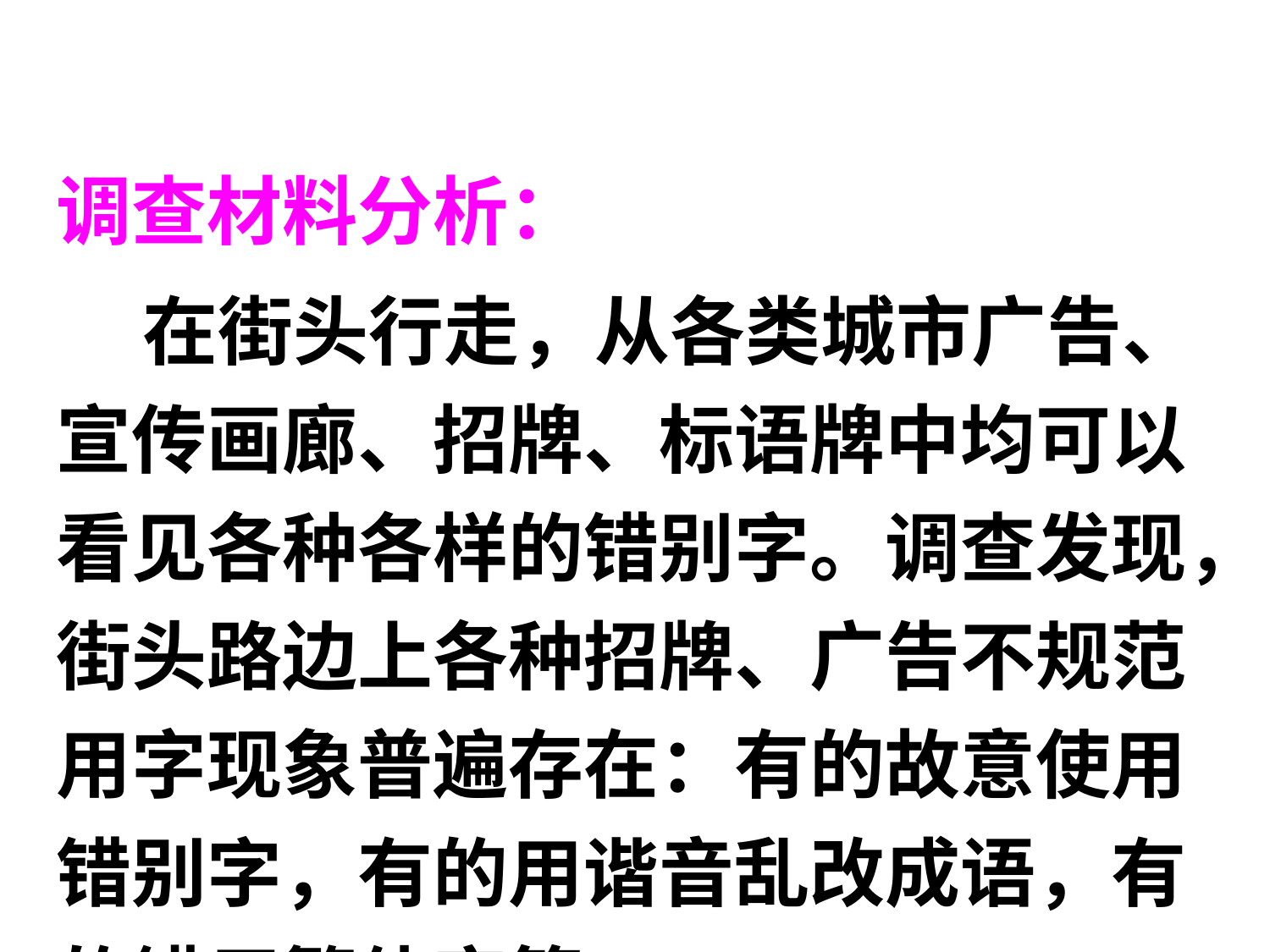

调查材料分析：
    在街头行走，从各类城市广告、宣传画廊、招牌、标语牌中均可以看见各种各样的错别字。调查发现，街头路边上各种招牌、广告不规范用字现象普遍存在：有的故意使用错别字，有的用谐音乱改成语，有的错用繁体字等。